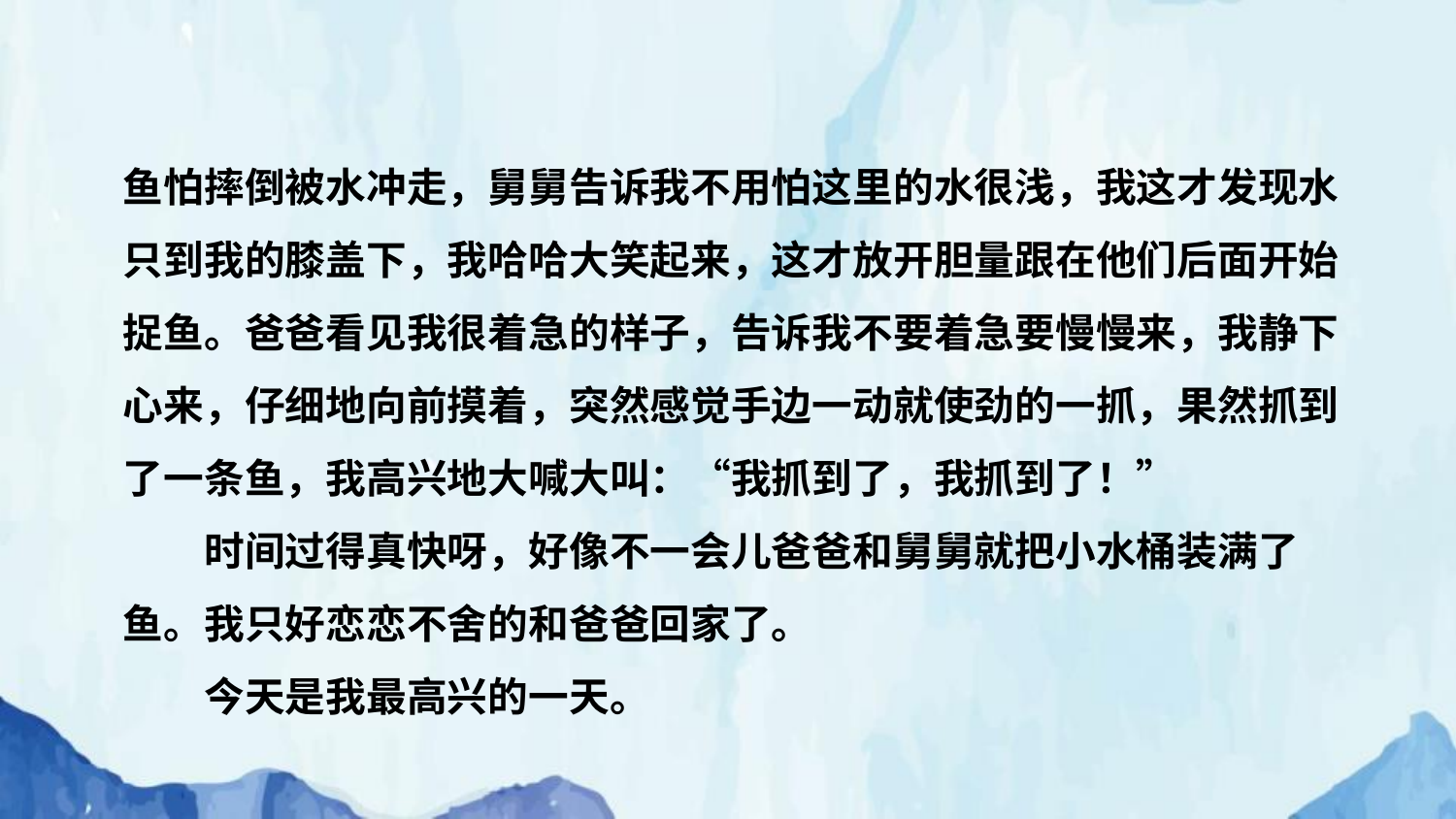

鱼怕摔倒被水冲走，舅舅告诉我不用怕这里的水很浅，我这才发现水只到我的膝盖下，我哈哈大笑起来，这才放开胆量跟在他们后面开始捉鱼。爸爸看见我很着急的样子，告诉我不要着急要慢慢来，我静下心来，仔细地向前摸着，突然感觉手边一动就使劲的一抓，果然抓到了一条鱼，我高兴地大喊大叫：“我抓到了，我抓到了！”
　　时间过得真快呀，好像不一会儿爸爸和舅舅就把小水桶装满了鱼。我只好恋恋不舍的和爸爸回家了。
　　今天是我最高兴的一天。